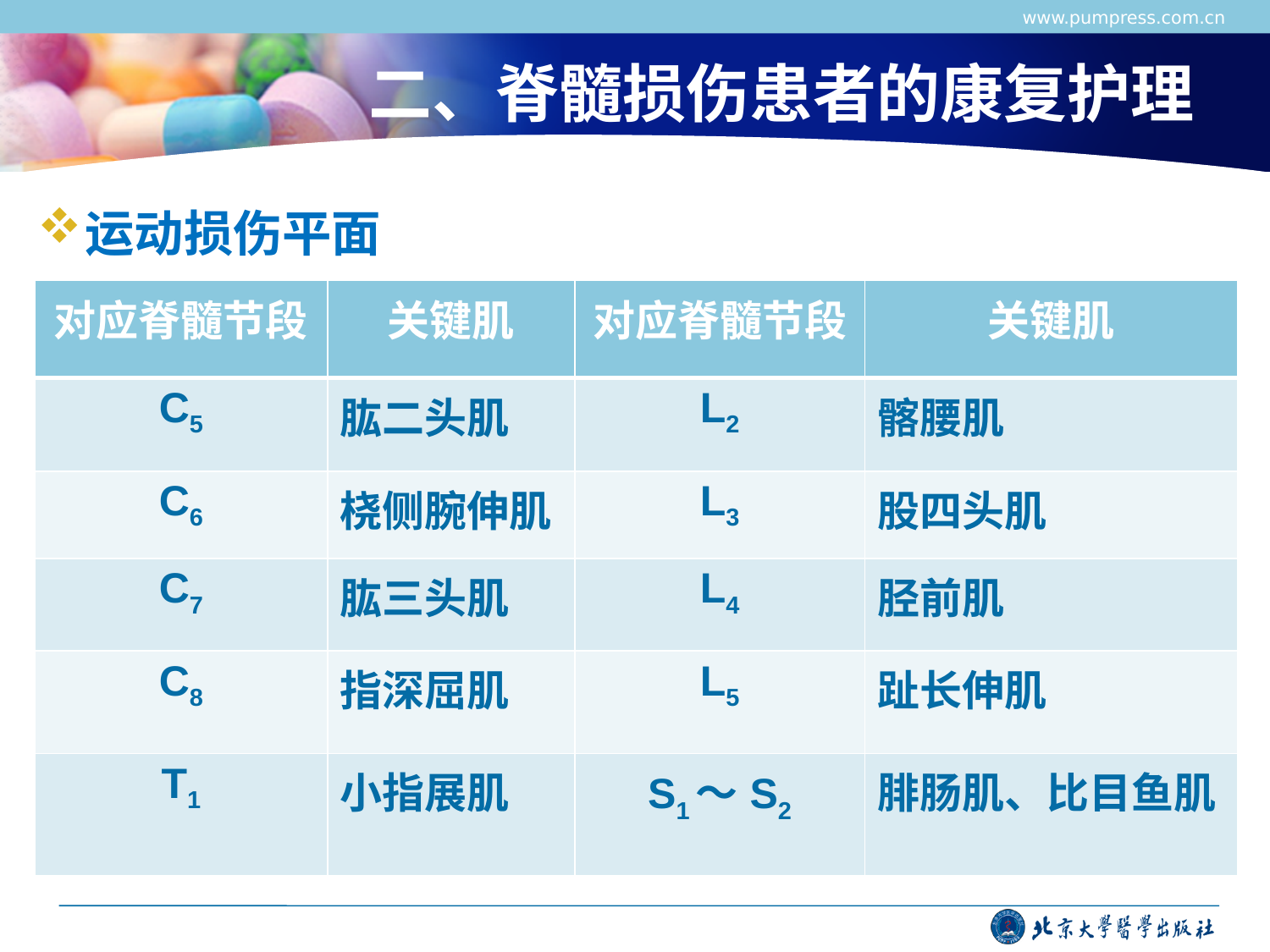

www.pumpress.com.cn
# 二、脊髓损伤患者的康复护理
运动损伤平面
| 对应脊髓节段 | 关键肌 | 对应脊髓节段 | 关键肌 |
| --- | --- | --- | --- |
| C5 | 肱二头肌 | L2 | 髂腰肌 |
| C6 | 桡侧腕伸肌 | L3 | 股四头肌 |
| C7 | 肱三头肌 | L4 | 胫前肌 |
| C8 | 指深屈肌 | L5 | 趾长伸肌 |
| T1 | 小指展肌 | S1～S2 | 腓肠肌、比目鱼肌 |